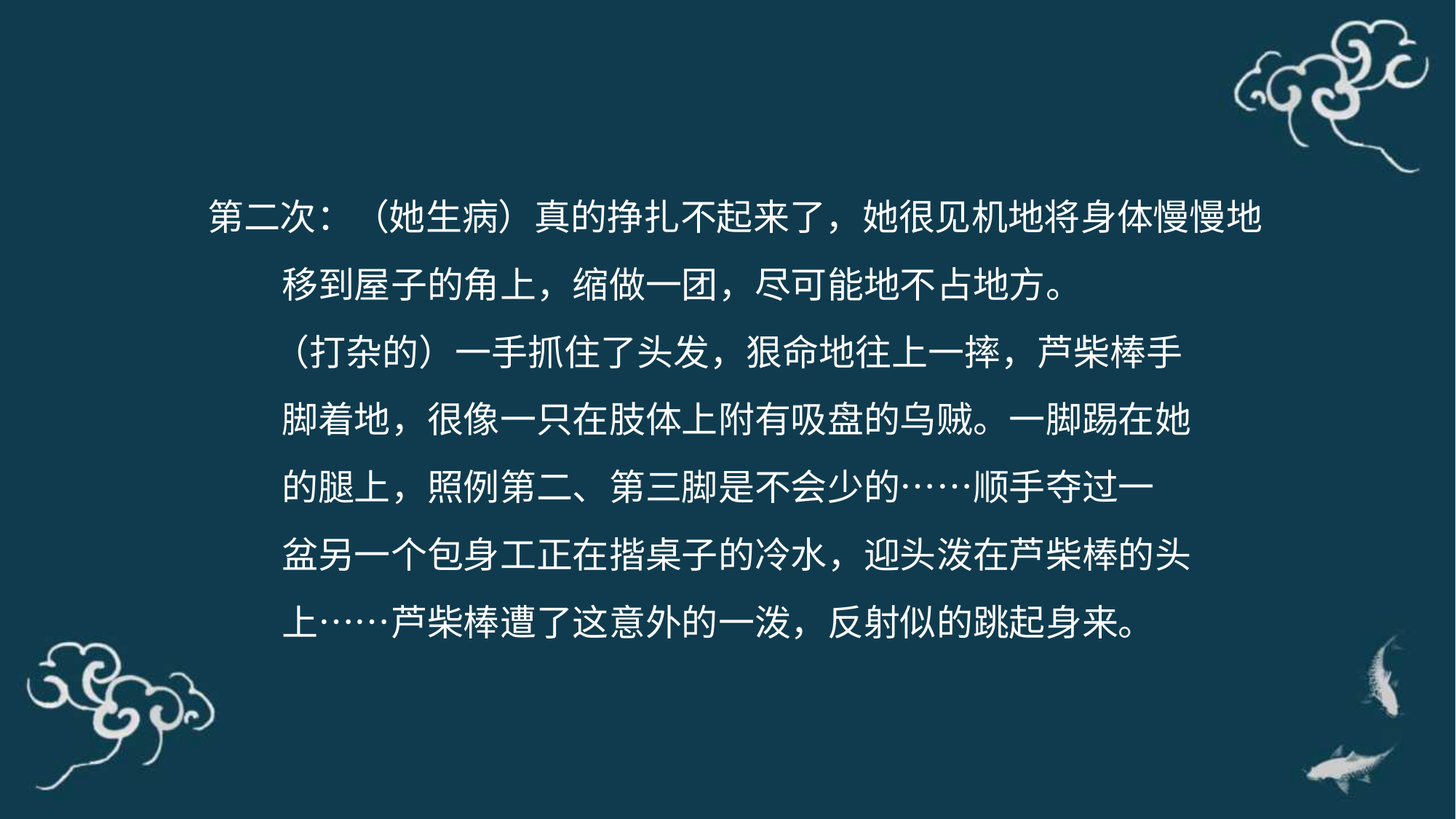

第二次：（她生病）真的挣扎不起来了，她很见机地将身体慢慢地
        移到屋子的角上，缩做一团，尽可能地不占地方。
       （打杂的）一手抓住了头发，狠命地往上一摔，芦柴棒手
        脚着地，很像一只在肢体上附有吸盘的乌贼。一脚踢在她
        的腿上，照例第二、第三脚是不会少的……顺手夺过一
        盆另一个包身工正在揩桌子的冷水，迎头泼在芦柴棒的头
        上……芦柴棒遭了这意外的一泼，反射似的跳起身来。